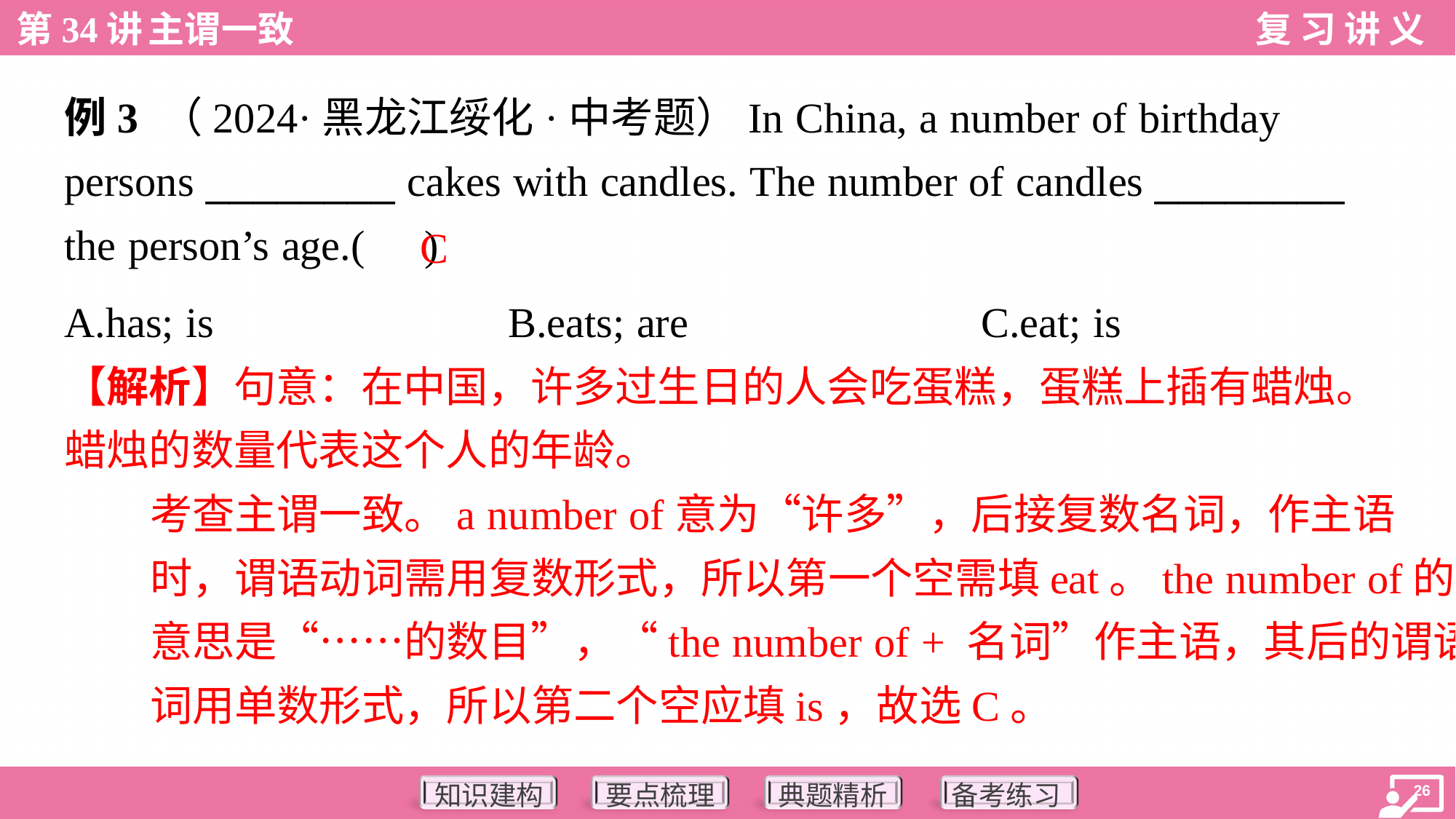

例3 （2024·黑龙江绥化·中考题）In China, a number of birthday
persons ________ cakes with candles. The number of candles ________
the person’s age.(     )
C
A.has; is	B.eats; are	C.eat; is
【解析】句意：在中国，许多过生日的人会吃蛋糕，蛋糕上插有蜡烛。
蜡烛的数量代表这个人的年龄。
考查主谓一致。a number of意为“许多”，后接复数名词，作主语
时，谓语动词需用复数形式，所以第一个空需填eat。the number of的
意思是“……的数目”，“the number of + 名词”作主语，其后的谓语动
词用单数形式，所以第二个空应填is，故选C。